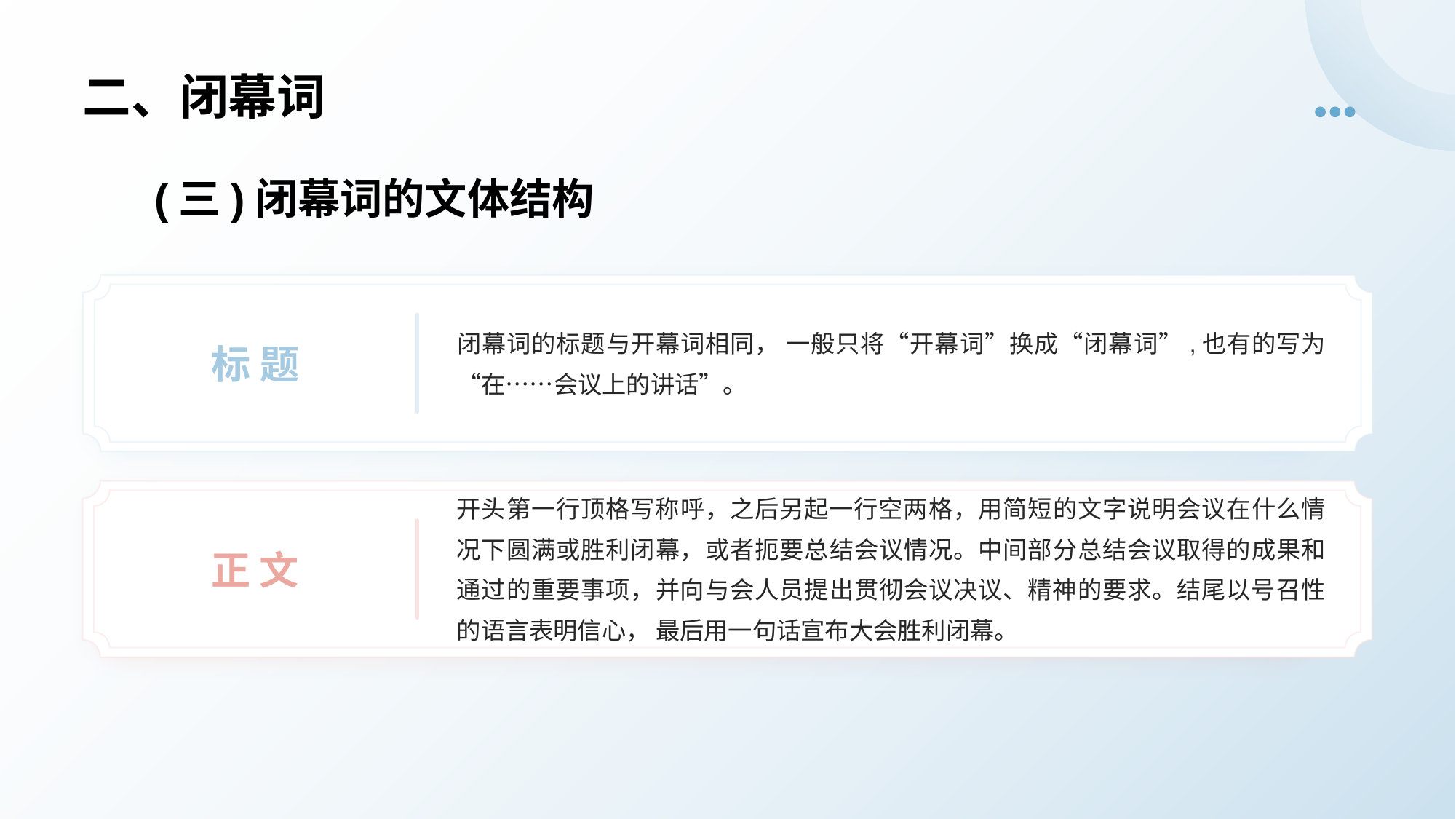

二、闭幕词
(三)闭幕词的文体结构

闭幕词的标题与开幕词相同， 一般只将“开幕词”换成“闭幕词”,也有的写为 “在……会议上的讲话”。
标 题

开头第一行顶格写称呼，之后另起一行空两格，用简短的文字说明会议在什么情况下圆满或胜利闭幕，或者扼要总结会议情况。中间部分总结会议取得的成果和通过的重要事项，并向与会人员提出贯彻会议决议、精神的要求。结尾以号召性的语言表明信心， 最后用一句话宣布大会胜利闭幕。
正 文